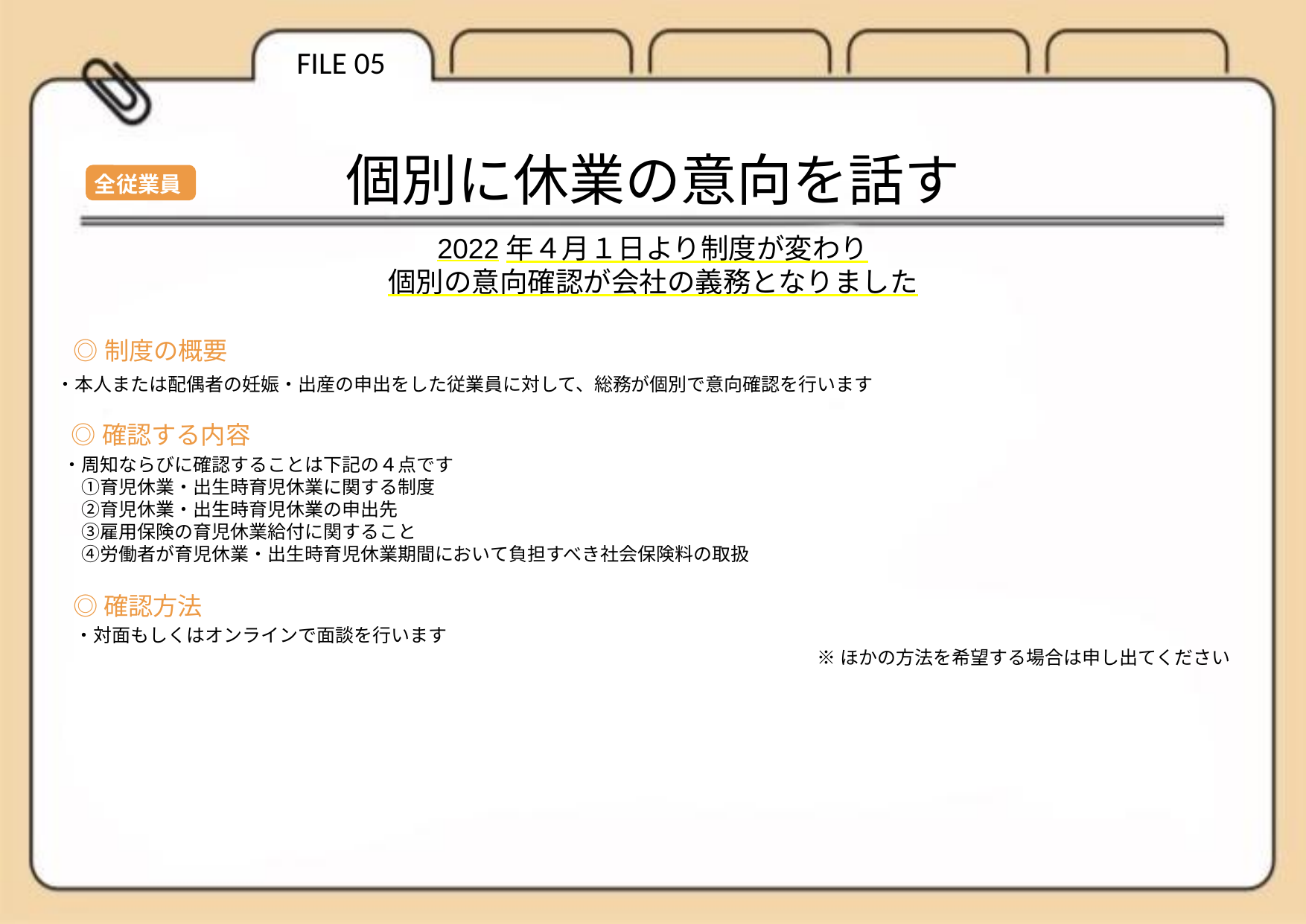

FILE 05
個別に休業の意向を話す
全従業員

2022年４月１日より制度が変わり
個別の意向確認が会社の義務となりました
◎制度の概要
・本人または配偶者の妊娠・出産の申出をした従業員に対して、総務が個別で意向確認を行います
◎確認する内容
・周知ならびに確認することは下記の４点です
　①育児休業・出生時育児休業に関する制度
　②育児休業・出生時育児休業の申出先
　③雇用保険の育児休業給付に関すること
　④労働者が育児休業・出生時育児休業期間において負担すべき社会保険料の取扱
◎確認方法
・対面もしくはオンラインで面談を行います
※ほかの方法を希望する場合は申し出てください